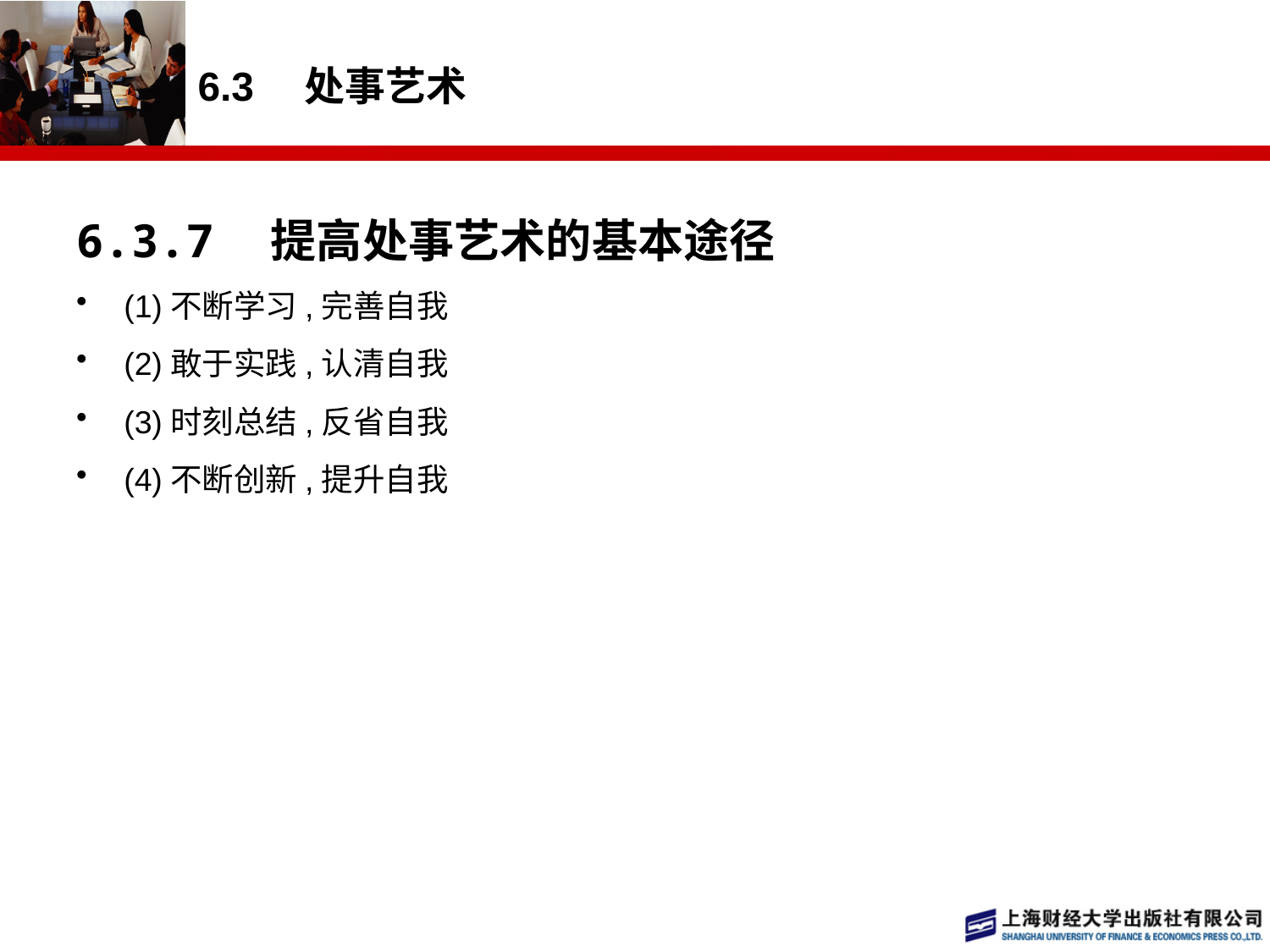

# 6.3　处事艺术
6.3.7　提高处事艺术的基本途径
(1)不断学习,完善自我
(2)敢于实践,认清自我
(3)时刻总结,反省自我
(4)不断创新,提升自我